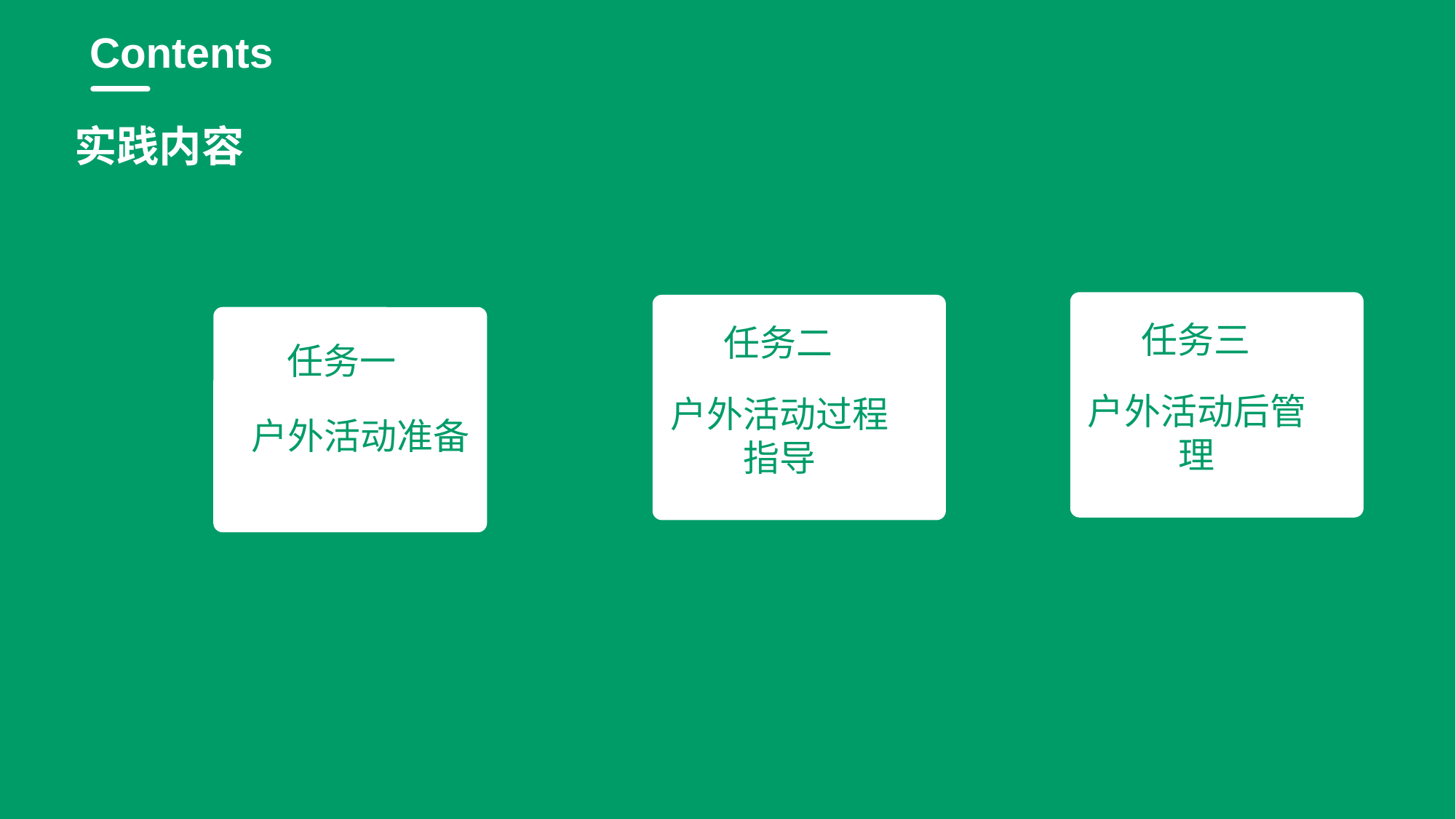

行业PPT模板http://www.1ppt.com/hangye/

Contents

实践内容

任务二
户外活动过程指导
户外活动准备

任务三
任务一
户外活动后管理